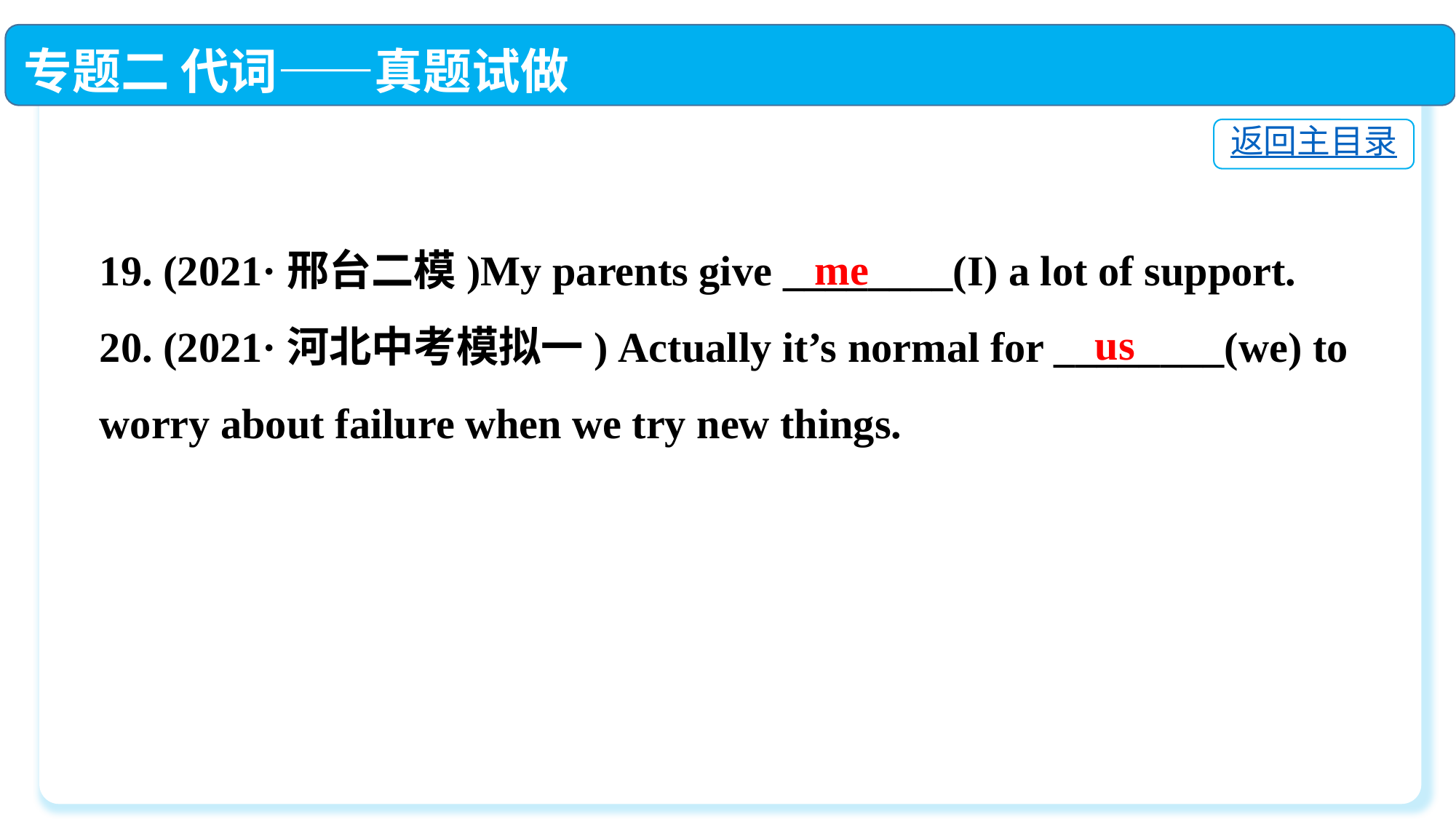

专题二 代词——真题试做

返回主目录
19. (2021·邢台二模)My parents give ________(I) a lot of support.
20. (2021·河北中考模拟一) Actually it’s normal for ________(we) to worry about failure when we try new things.
me
us